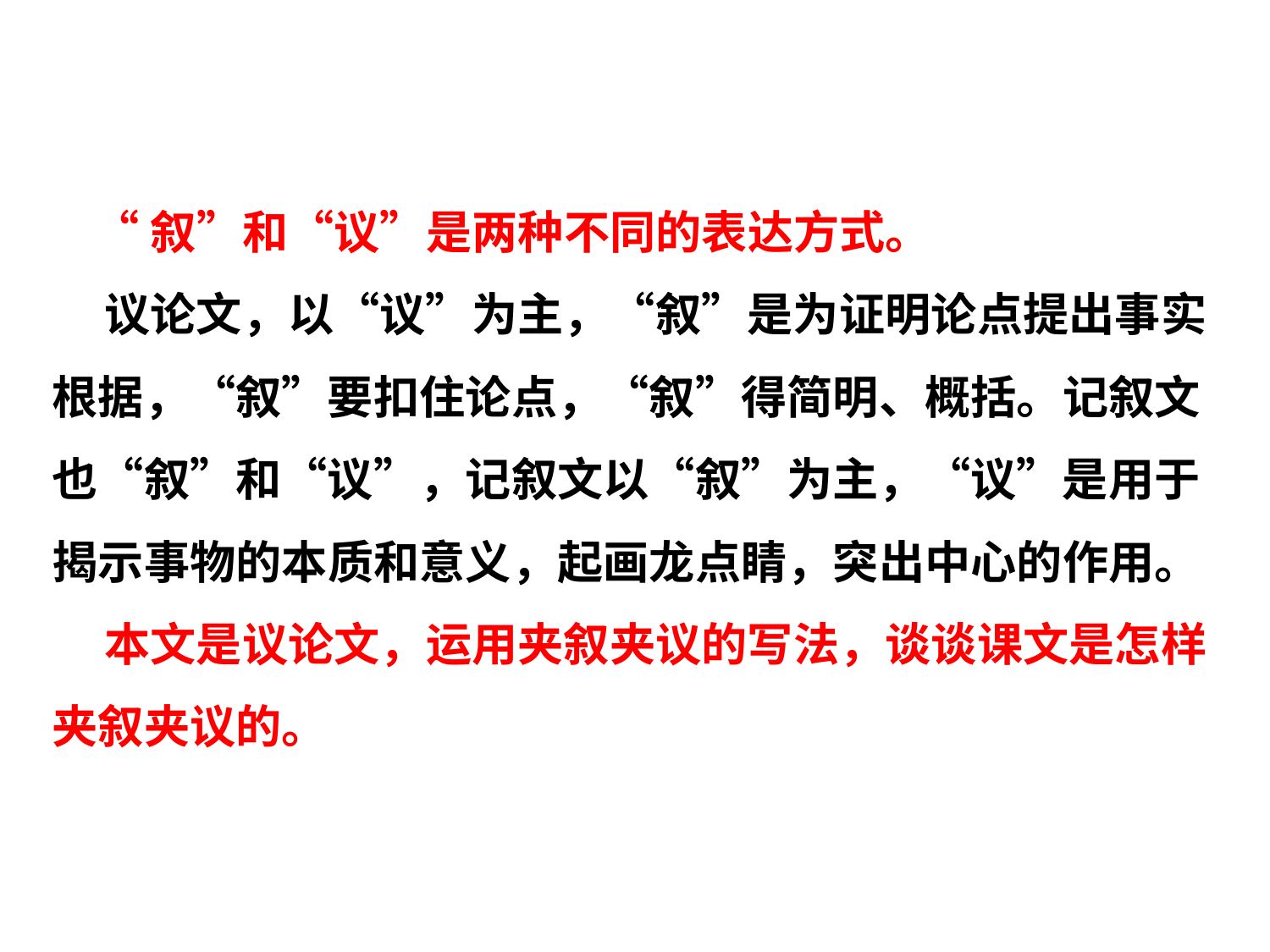

“叙”和“议”是两种不同的表达方式。
    议论文，以“议”为主，“叙”是为证明论点提出事实根据，“叙”要扣住论点，“叙”得简明、概括。记叙文也“叙”和“议”，记叙文以“叙”为主，“议”是用于揭示事物的本质和意义，起画龙点睛，突出中心的作用。
    本文是议论文，运用夹叙夹议的写法，谈谈课文是怎样夹叙夹议的。